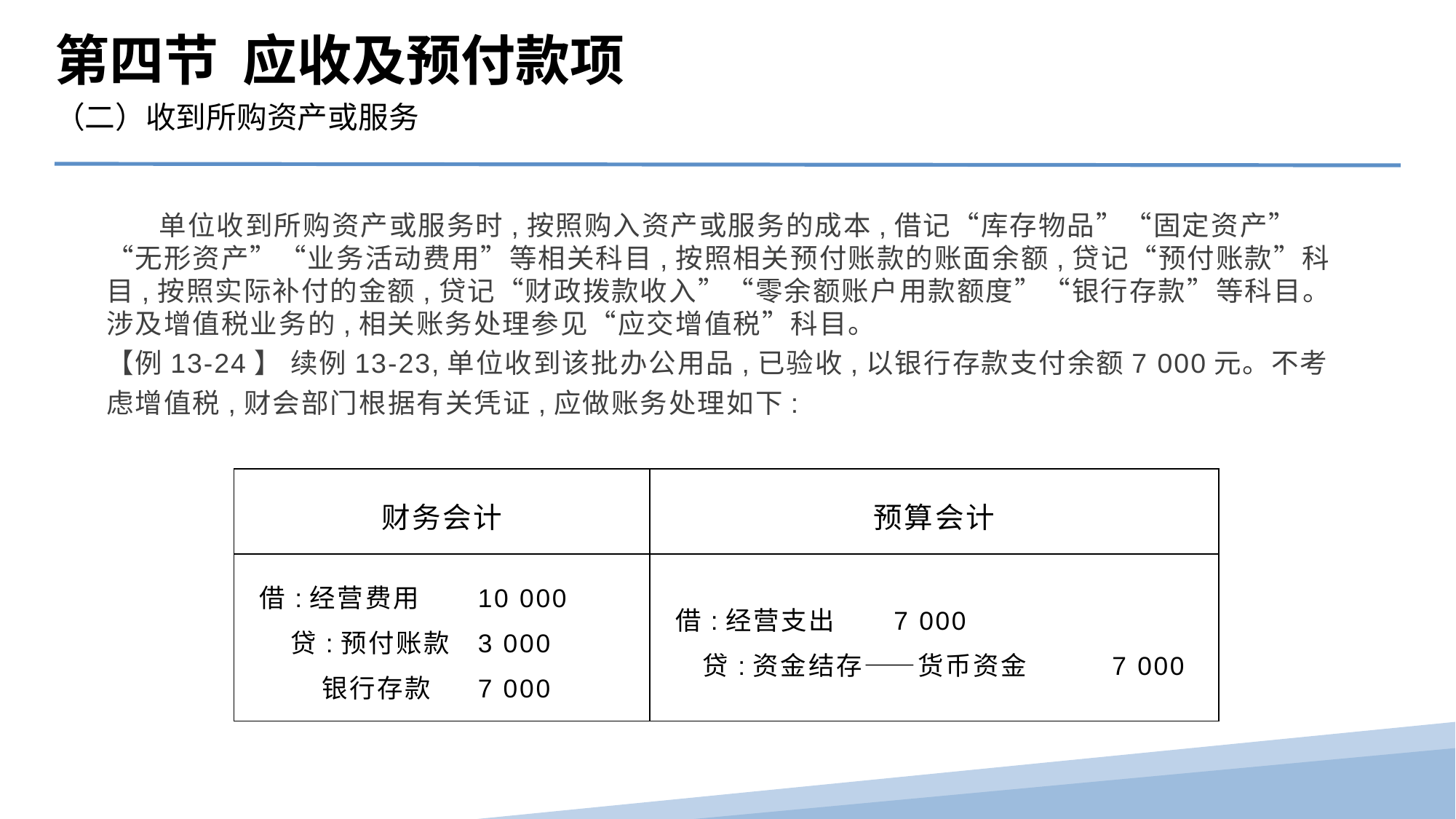

第四节  应收及预付款项
（二）收到所购资产或服务
      单位收到所购资产或服务时,按照购入资产或服务的成本,借记“库存物品”“固定资产”“无形资产”“业务活动费用”等相关科目,按照相关预付账款的账面余额,贷记“预付账款”科目,按照实际补付的金额,贷记“财政拨款收入”“零余额账户用款额度”“银行存款”等科目。涉及增值税业务的,相关账务处理参见“应交增值税”科目。
【例13-24】 续例13-23,单位收到该批办公用品,已验收,以银行存款支付余额7 000元。不考虑增值税,财会部门根据有关凭证,应做账务处理如下:
| 财务会计 | 预算会计 |
| --- | --- |
| 借:经营费用 10 000 贷:预付账款 3 000 银行存款 7 000 | 借:经营支出 7 000 贷:资金结存——货币资金 7 000 |